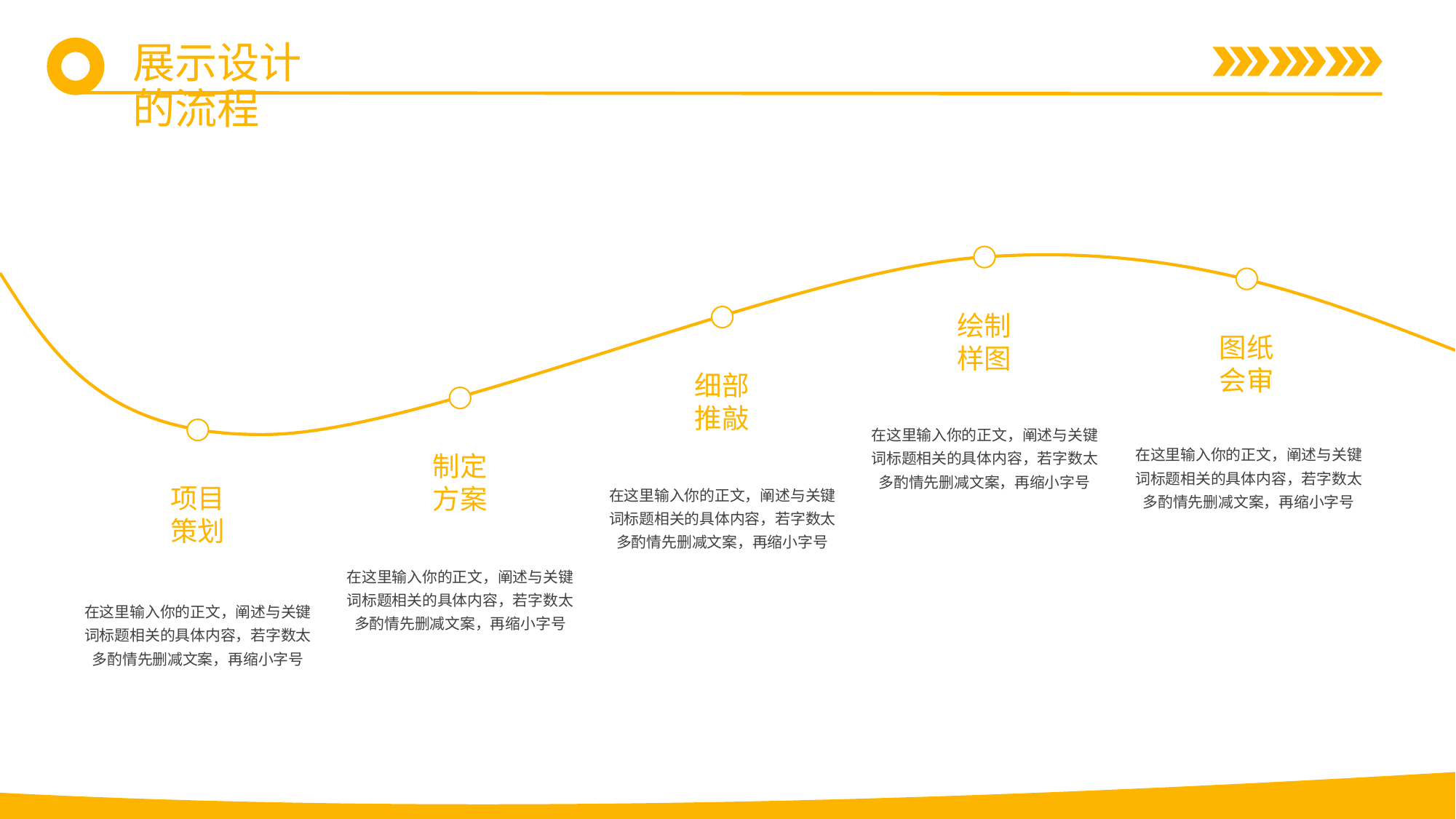

展示设计的流程

绘制
样图
图纸
会审
细部
推敲
在这里输入你的正文，阐述与关键词标题相关的具体内容，若字数太多酌情先删减文案，再缩小字号
在这里输入你的正文，阐述与关键词标题相关的具体内容，若字数太多酌情先删减文案，再缩小字号
制定
方案
在这里输入你的正文，阐述与关键词标题相关的具体内容，若字数太多酌情先删减文案，再缩小字号
项目
策划
在这里输入你的正文，阐述与关键词标题相关的具体内容，若字数太多酌情先删减文案，再缩小字号
在这里输入你的正文，阐述与关键词标题相关的具体内容，若字数太多酌情先删减文案，再缩小字号